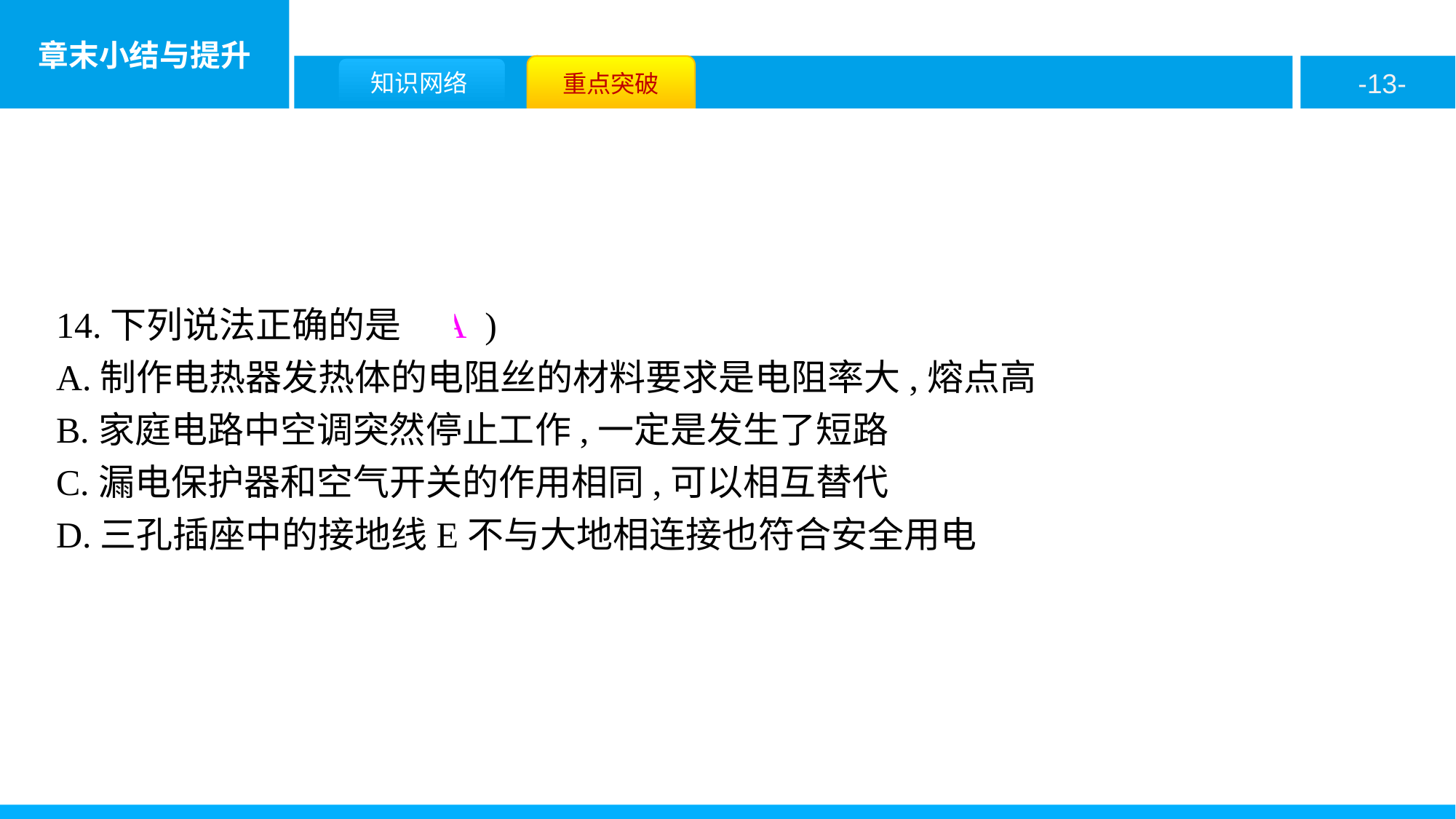

14.下列说法正确的是(  A  )
A.制作电热器发热体的电阻丝的材料要求是电阻率大,熔点高
B.家庭电路中空调突然停止工作,一定是发生了短路
C.漏电保护器和空气开关的作用相同,可以相互替代
D.三孔插座中的接地线E不与大地相连接也符合安全用电